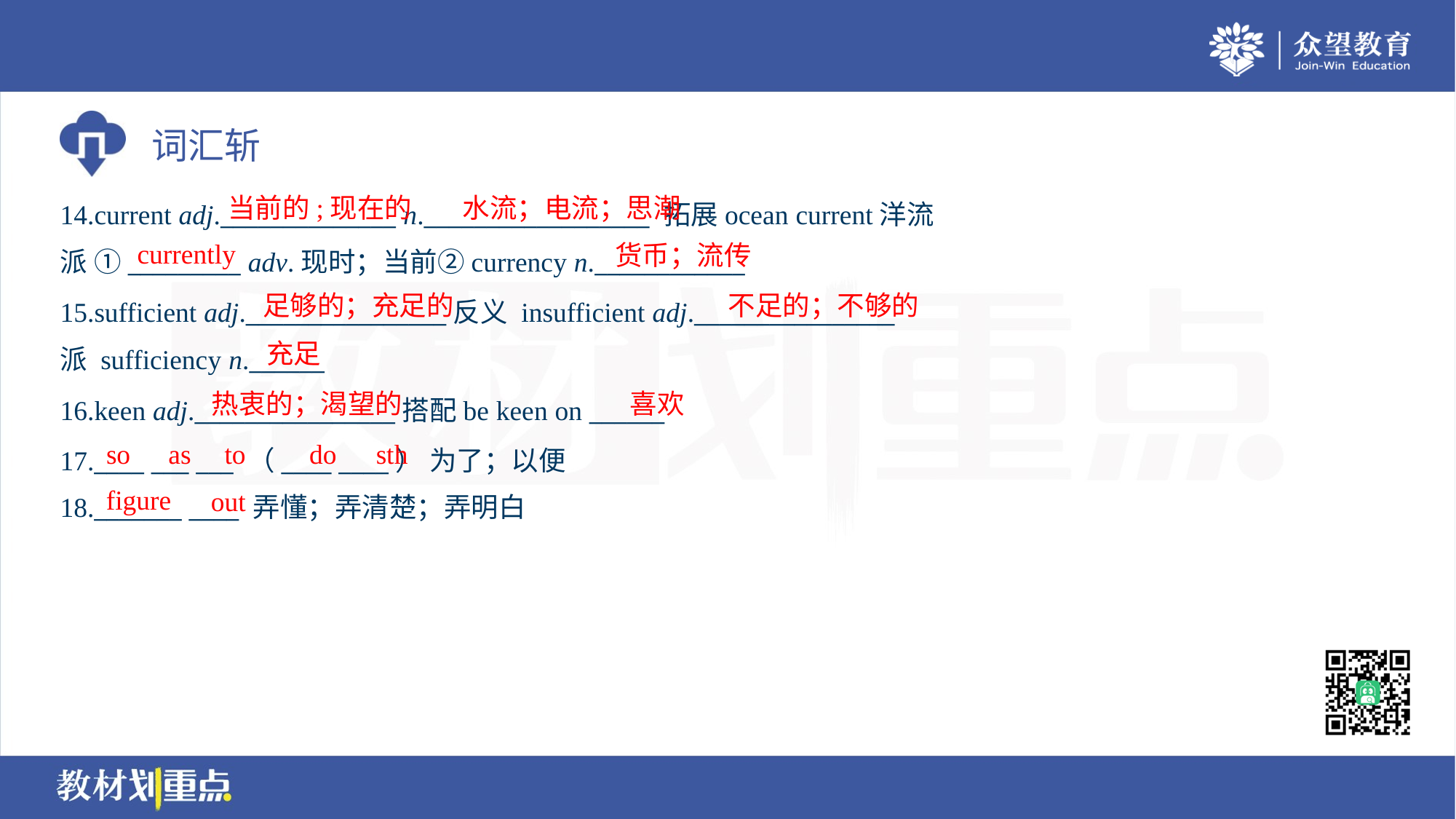

当前的;现在的
水流；电流；思潮
14.current adj.______________ n.__________________ 拓展ocean current洋流
派 ①_________ adv.现时；当前②currency n.____________
currently
货币；流传
足够的；充足的
不足的；不够的
15.sufficient adj.________________反义 insufficient adj.________________
派 sufficiency n.______
充足
热衷的；渴望的
喜欢
16.keen adj.________________搭配be keen on ______
17.____ ___ ___ （____ ____） 为了；以便
18._______ ____ 弄懂；弄清楚；弄明白
so
as
to
do
sth
figure
out